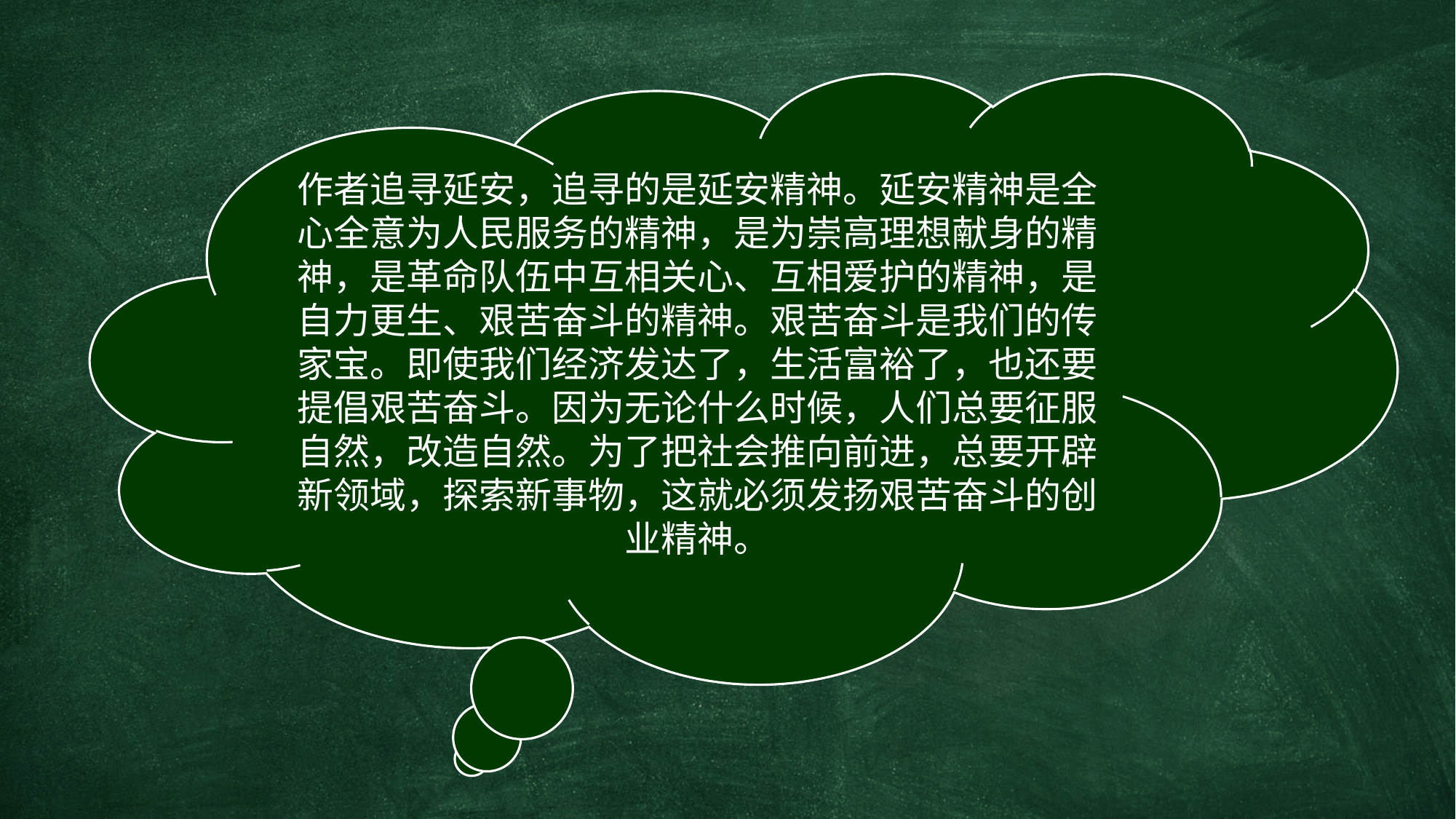

作者追寻延安，追寻的是延安精神。延安精神是全心全意为人民服务的精神，是为崇高理想献身的精神，是革命队伍中互相关心、互相爱护的精神，是自力更生、艰苦奋斗的精神。艰苦奋斗是我们的传家宝。即使我们经济发达了，生活富裕了，也还要提倡艰苦奋斗。因为无论什么时候，人们总要征服自然，改造自然。为了把社会推向前进，总要开辟新领域，探索新事物，这就必须发扬艰苦奋斗的创业精神。